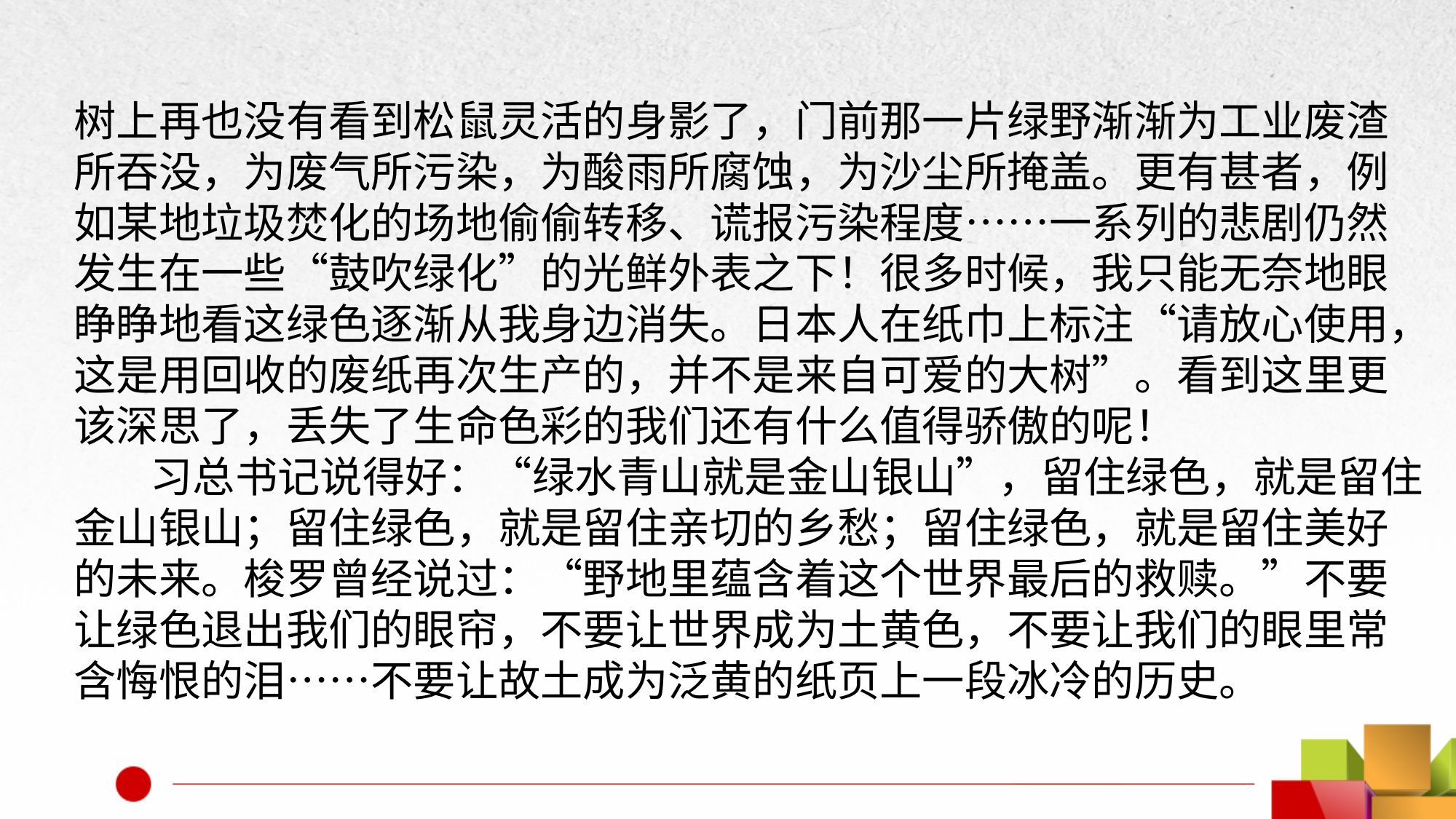

树上再也没有看到松鼠灵活的身影了，门前那一片绿野渐渐为工业废渣所吞没，为废气所污染，为酸雨所腐蚀，为沙尘所掩盖。更有甚者，例如某地垃圾焚化的场地偷偷转移、谎报污染程度……一系列的悲剧仍然发生在一些“鼓吹绿化”的光鲜外表之下！很多时候，我只能无奈地眼睁睁地看这绿色逐渐从我身边消失。日本人在纸巾上标注“请放心使用，这是用回收的废纸再次生产的，并不是来自可爱的大树”。看到这里更该深思了，丢失了生命色彩的我们还有什么值得骄傲的呢！
       习总书记说得好：“绿水青山就是金山银山”，留住绿色，就是留住金山银山；留住绿色，就是留住亲切的乡愁；留住绿色，就是留住美好的未来。梭罗曾经说过：“野地里蕴含着这个世界最后的救赎。”不要让绿色退出我们的眼帘，不要让世界成为土黄色，不要让我们的眼里常含悔恨的泪……不要让故土成为泛黄的纸页上一段冰冷的历史。